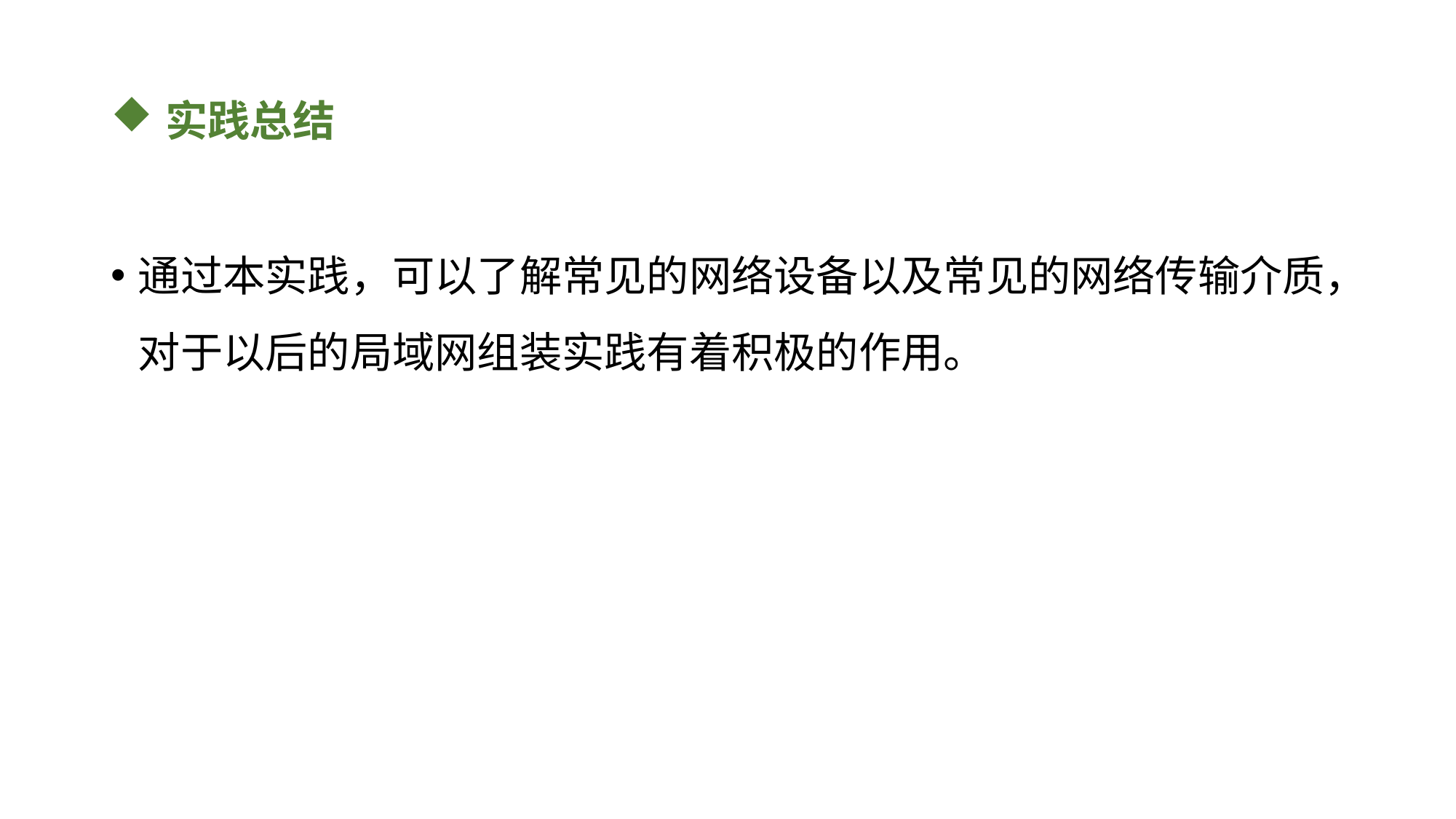

# 实践总结
通过本实践，可以了解常见的网络设备以及常见的网络传输介质，对于以后的局域网组装实践有着积极的作用。